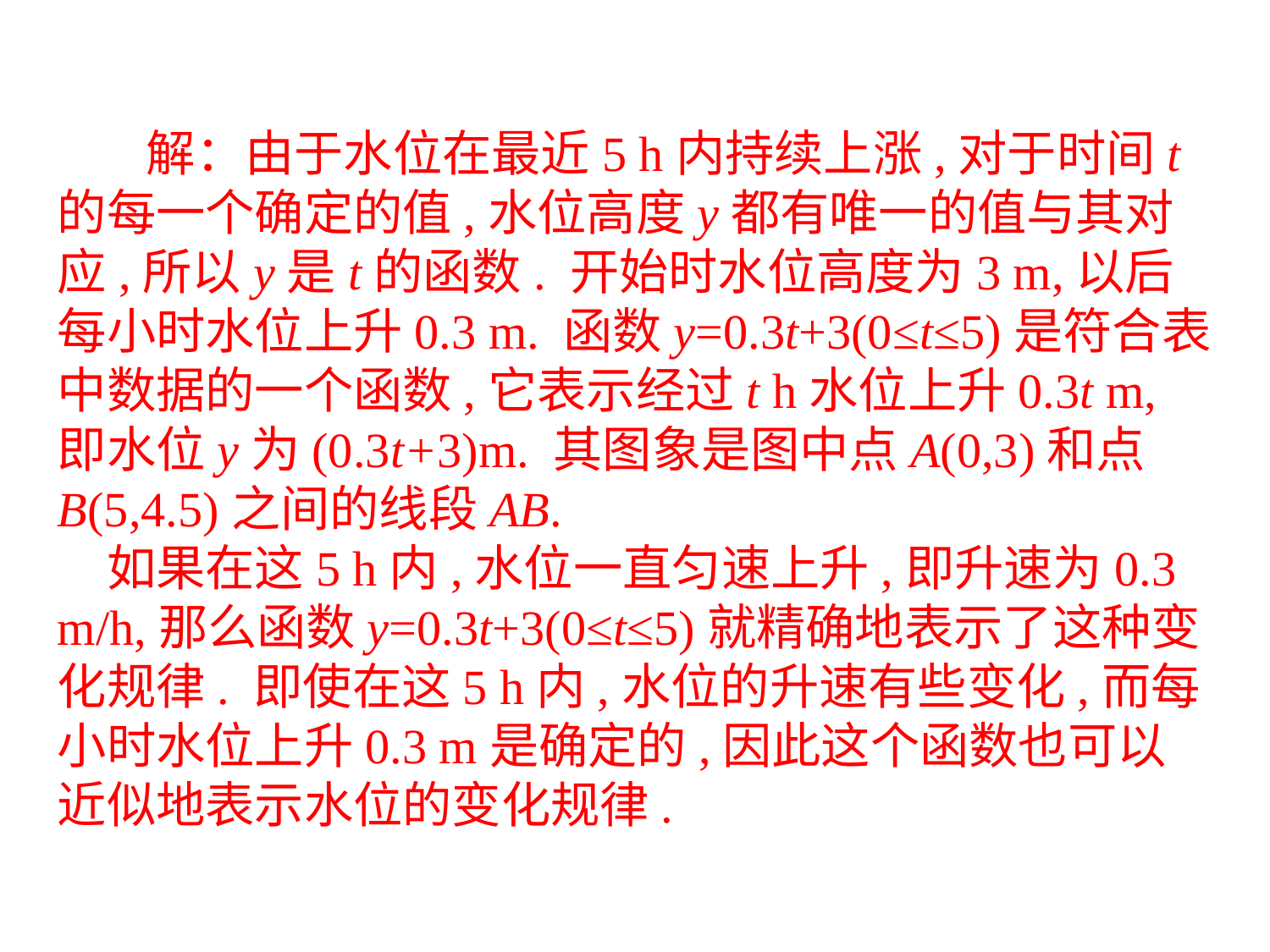

解：由于水位在最近5 h内持续上涨,对于时间t的每一个确定的值,水位高度y都有唯一的值与其对应,所以y是t的函数. 开始时水位高度为3 m,以后每小时水位上升0.3 m. 函数y=0.3t+3(0≤t≤5)是符合表中数据的一个函数,它表示经过t h水位上升0.3t m,即水位y为(0.3t+3)m. 其图象是图中点A(0,3)和点B(5,4.5)之间的线段AB.
　如果在这5 h内,水位一直匀速上升,即升速为0.3 m/h,那么函数y=0.3t+3(0≤t≤5)就精确地表示了这种变化规律. 即使在这5 h内,水位的升速有些变化,而每小时水位上升0.3 m是确定的,因此这个函数也可以近似地表示水位的变化规律.